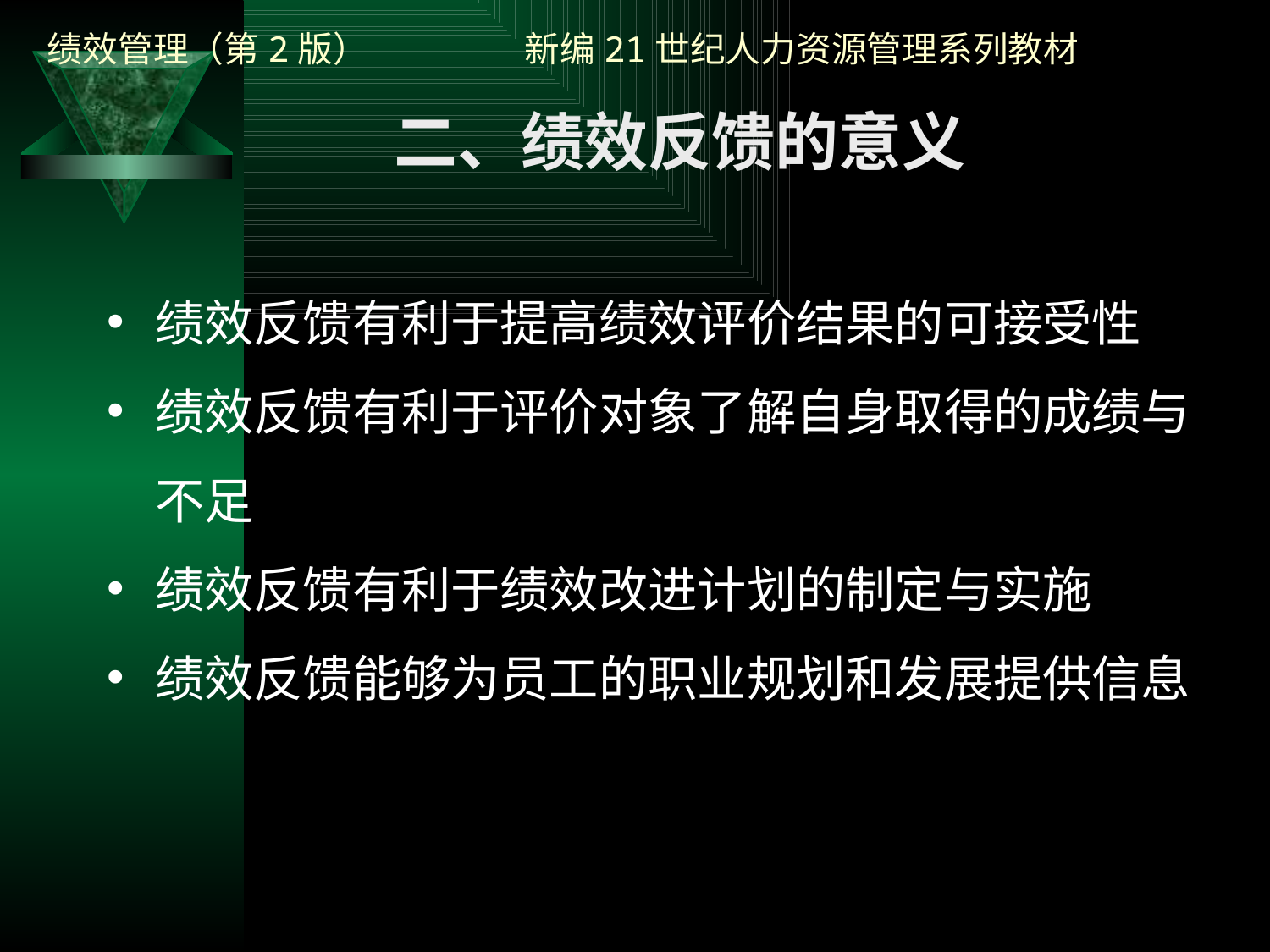

二、绩效反馈的意义
绩效反馈有利于提高绩效评价结果的可接受性
绩效反馈有利于评价对象了解自身取得的成绩与不足
绩效反馈有利于绩效改进计划的制定与实施
绩效反馈能够为员工的职业规划和发展提供信息